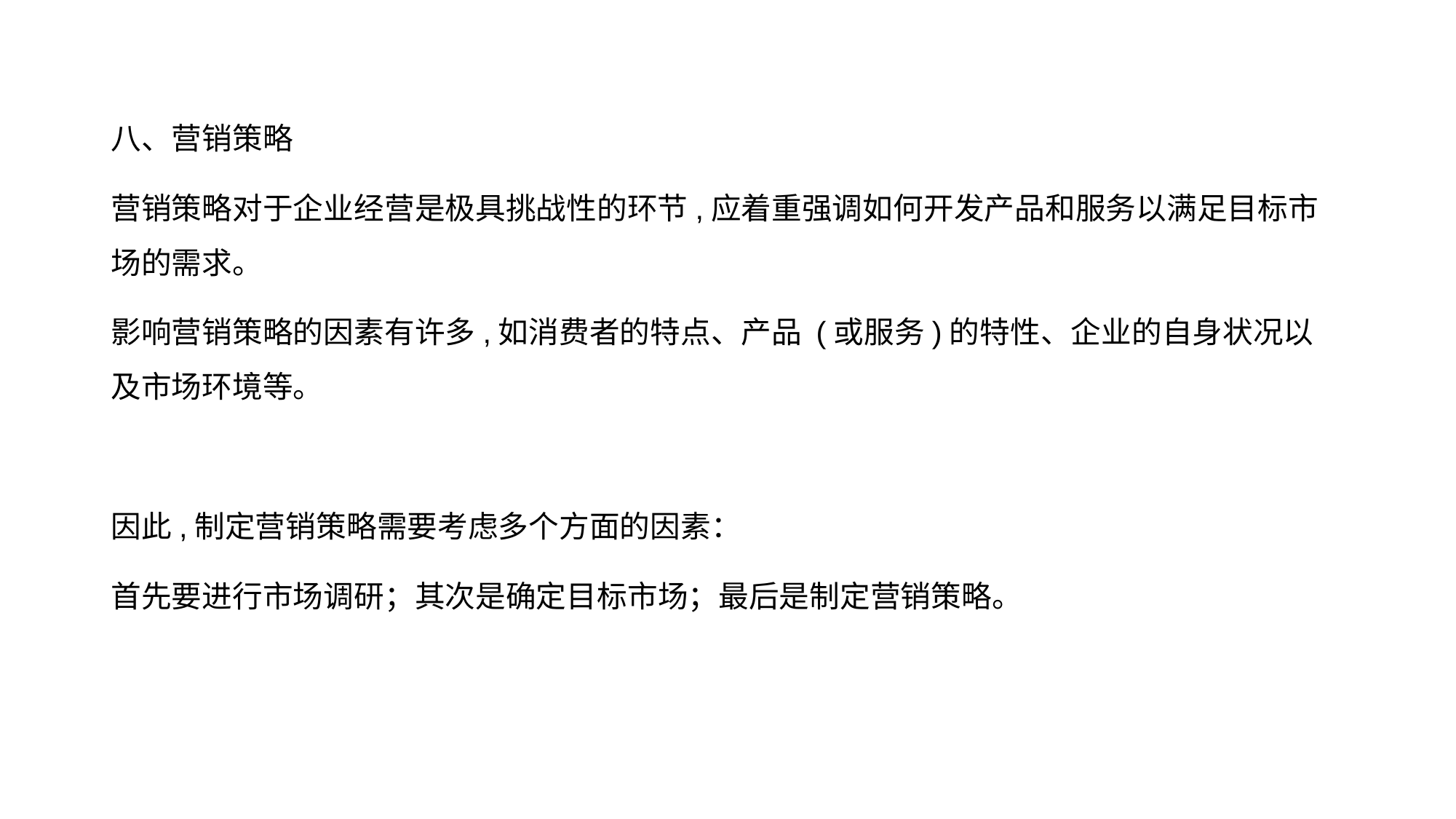

八、营销策略
营销策略对于企业经营是极具挑战性的环节,应着重强调如何开发产品和服务以满足目标市场的需求。
影响营销策略的因素有许多,如消费者的特点、产品 (或服务)的特性、企业的自身状况以及市场环境等。

因此,制定营销策略需要考虑多个方面的因素：
首先要进行市场调研；其次是确定目标市场；最后是制定营销策略。